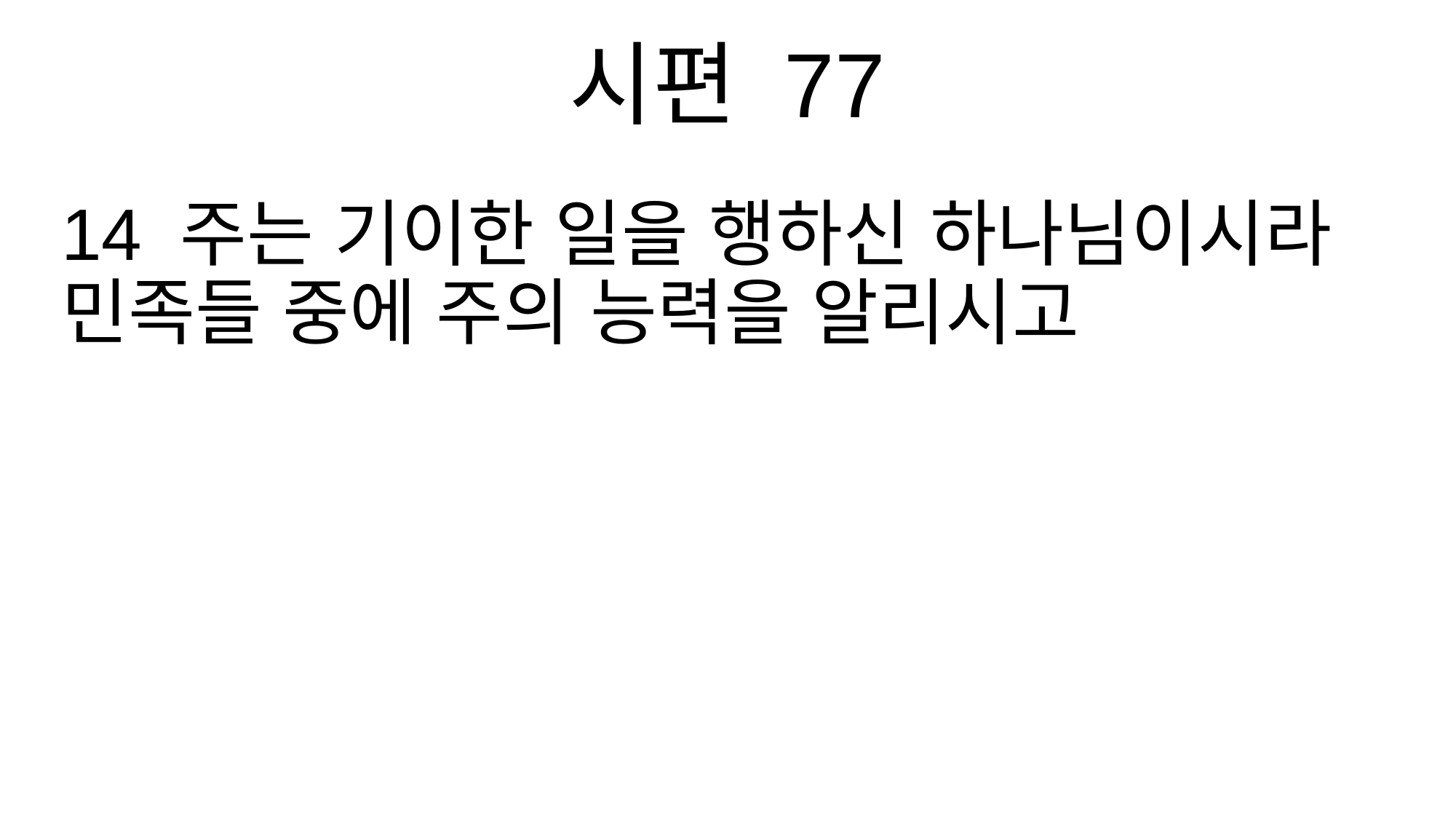

시편 77
14 주는 기이한 일을 행하신 하나님이시라 민족들 중에 주의 능력을 알리시고